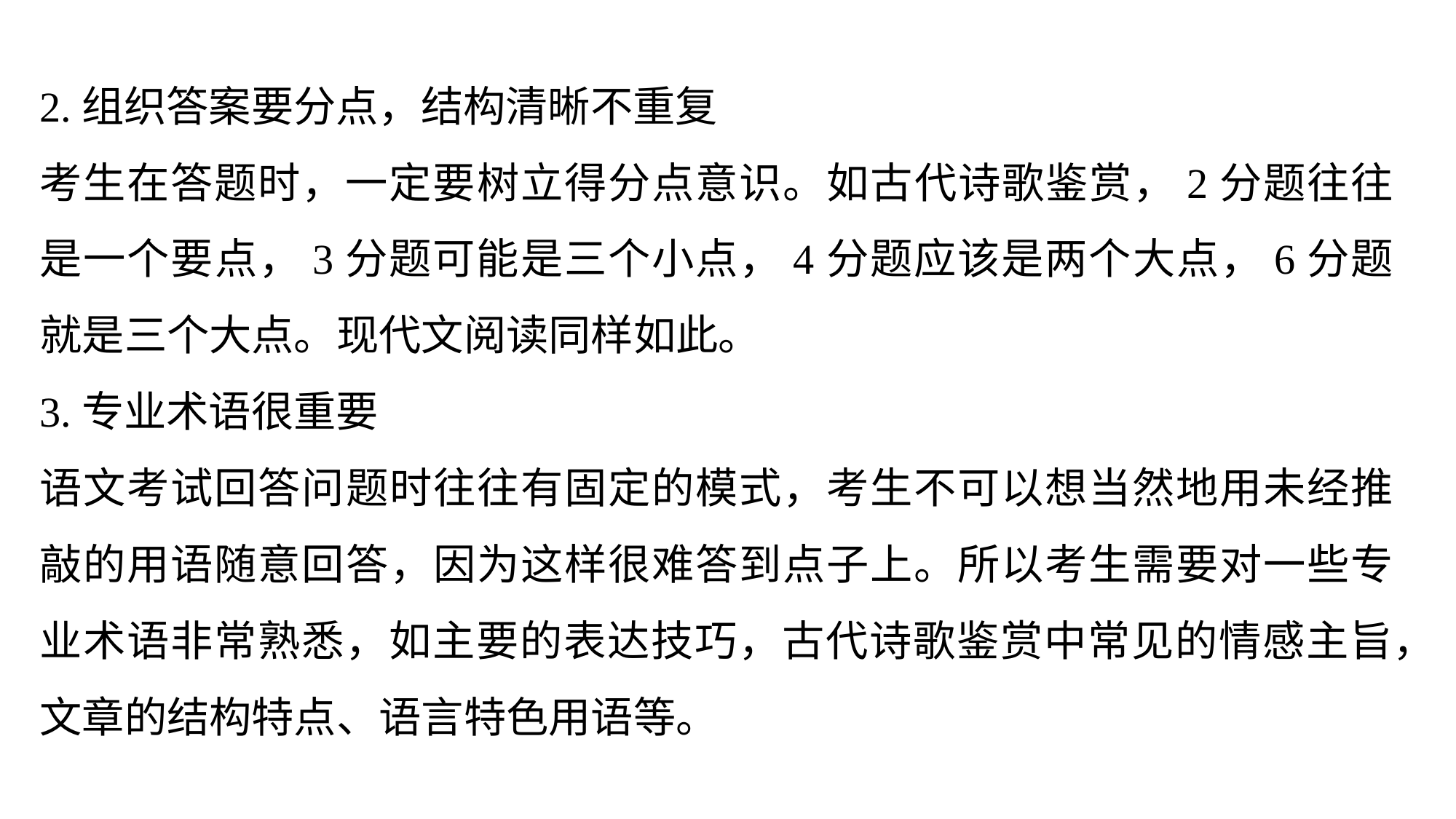

2.组织答案要分点，结构清晰不重复
考生在答题时，一定要树立得分点意识。如古代诗歌鉴赏，2分题往往是一个要点，3分题可能是三个小点，4分题应该是两个大点，6分题就是三个大点。现代文阅读同样如此。
3.专业术语很重要
语文考试回答问题时往往有固定的模式，考生不可以想当然地用未经推敲的用语随意回答，因为这样很难答到点子上。所以考生需要对一些专业术语非常熟悉，如主要的表达技巧，古代诗歌鉴赏中常见的情感主旨，文章的结构特点、语言特色用语等。